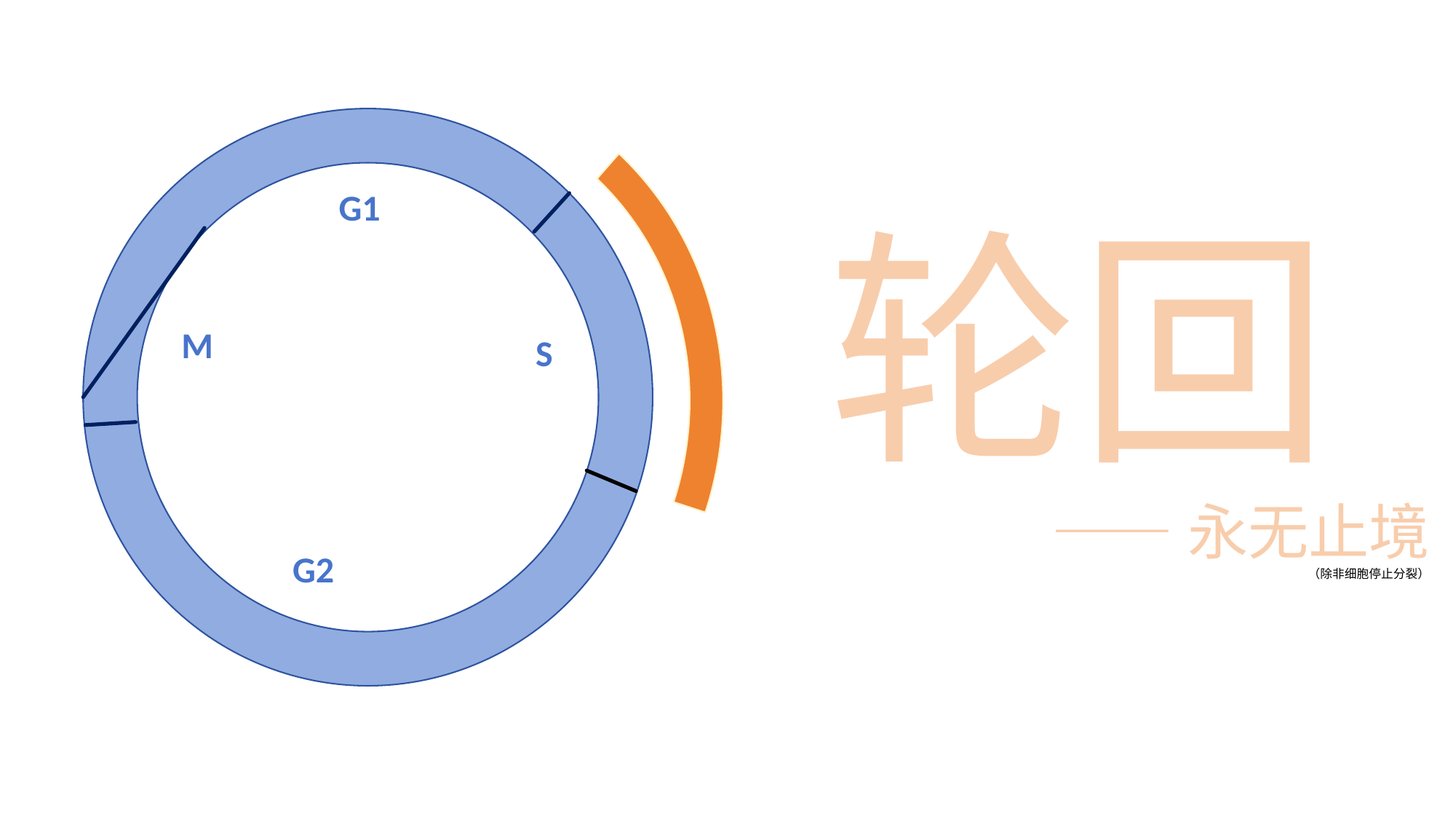

G1
M
S
G2
轮回
——永无止境
（除非细胞停止分裂）